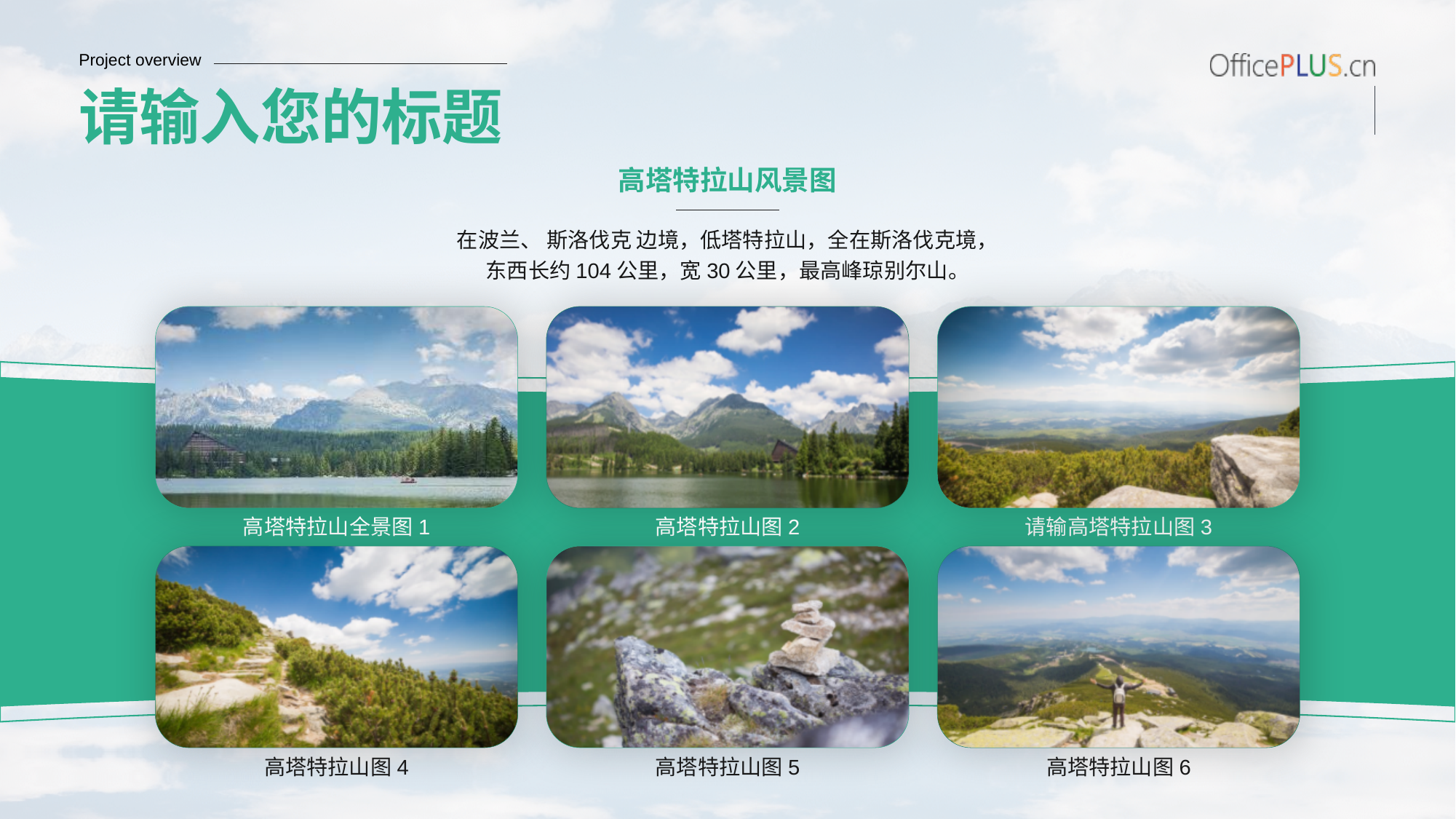

Project overview
请输入您的标题
高塔特拉山风景图
在波兰、 斯洛伐克 边境，低塔特拉山，全在斯洛伐克境，东西长约104公里，宽30公里，最高峰琼别尔山。

高塔特拉山全景图1
高塔特拉山图2
请输高塔特拉山图3

高塔特拉山图4
高塔特拉山图5
高塔特拉山图6